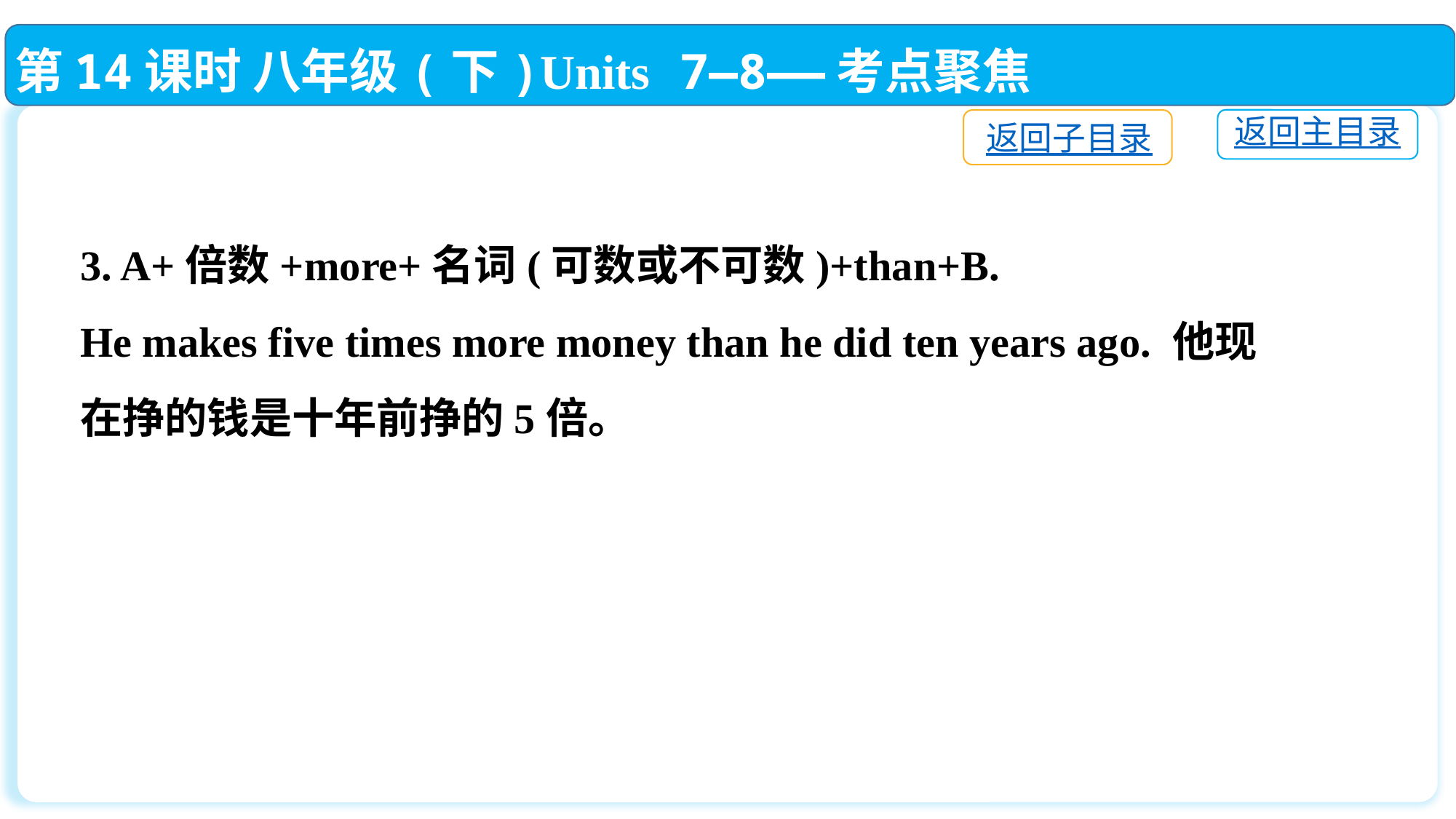

第14课时 八年级(下)Units 7—8——考点聚焦

返回主目录

返回子目录
3. A+倍数+more+名词(可数或不可数)+than+B.
He makes five times more money than he did ten years ago. 他现在挣的钱是十年前挣的5倍。